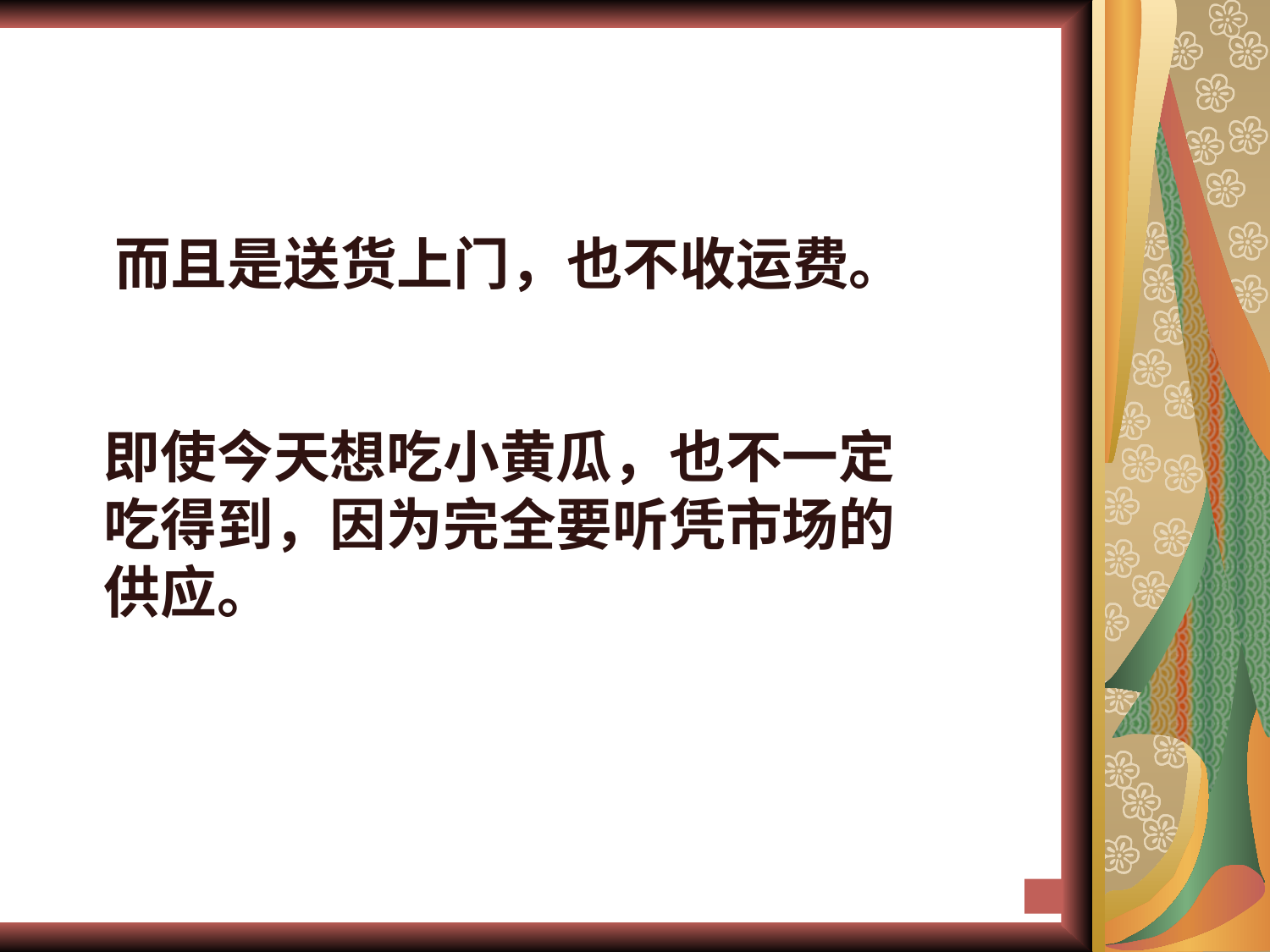

而且是送货上门，也不收运费。

即使今天想吃小黄瓜，也不一定吃得到，因为完全要听凭市场的供应。